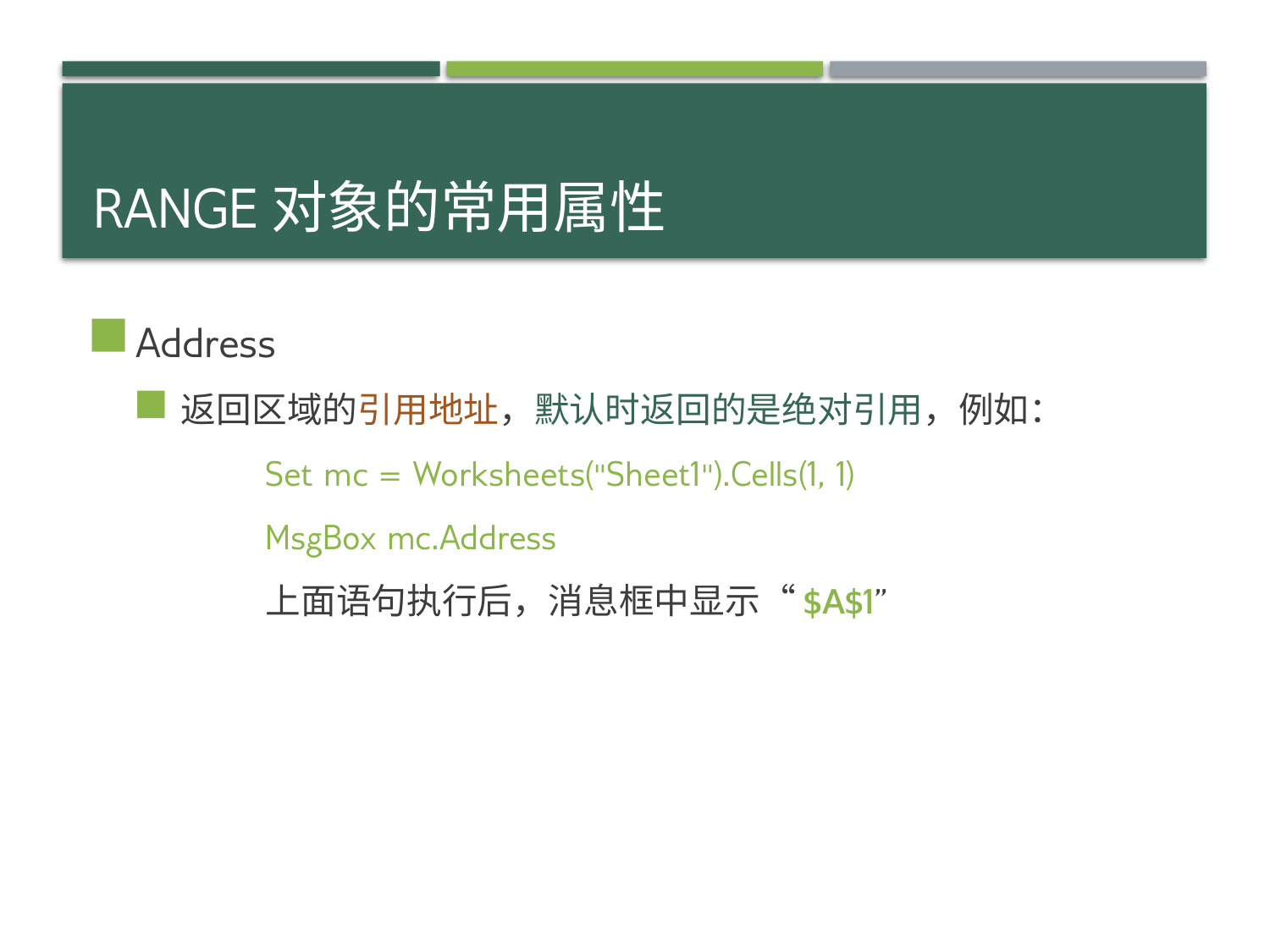

# Range对象的常用属性
Address
返回区域的引用地址，默认时返回的是绝对引用，例如：
	Set mc = Worksheets("Sheet1").Cells(1, 1)
	MsgBox mc.Address
	上面语句执行后，消息框中显示“$A$1”